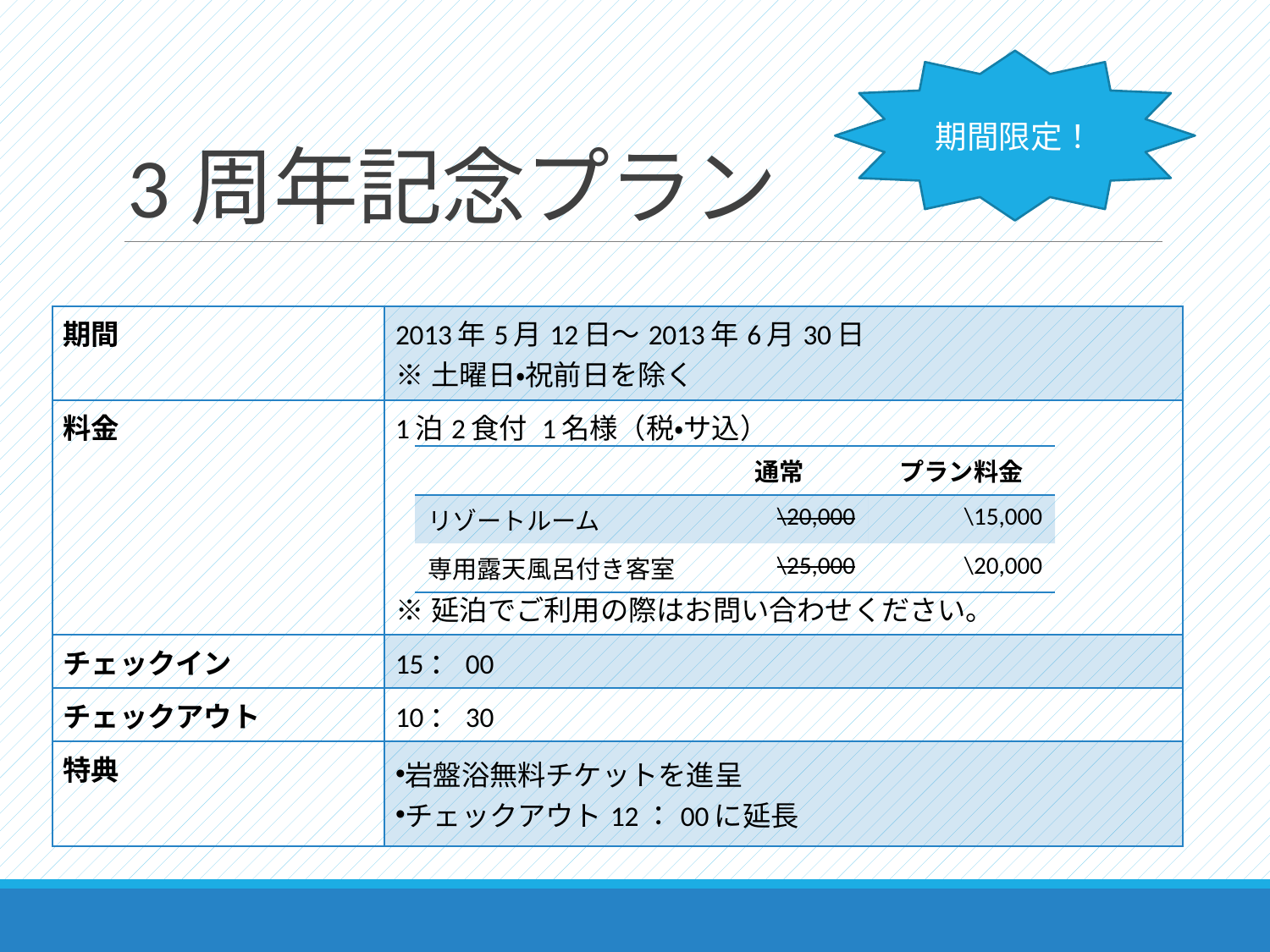

# 3周年記念プラン
期間限定！
| 期間 | 2013年5月12日～2013年6月30日 ※土曜日・祝前日を除く |
| --- | --- |
| 料金 | 1泊2食付 1名様（税・サ込） ※延泊でご利用の際はお問い合わせください。 |
| チェックイン | 15：00 |
| チェックアウト | 10：30 |
| 特典 | 岩盤浴無料チケットを進呈 チェックアウト12：00に延長 |
|  | 通常 | プラン料金 |
| --- | --- | --- |
| リゾートルーム | \20,000 | \15,000 |
| 専用露天風呂付き客室 | \25,000 | \20,000 |